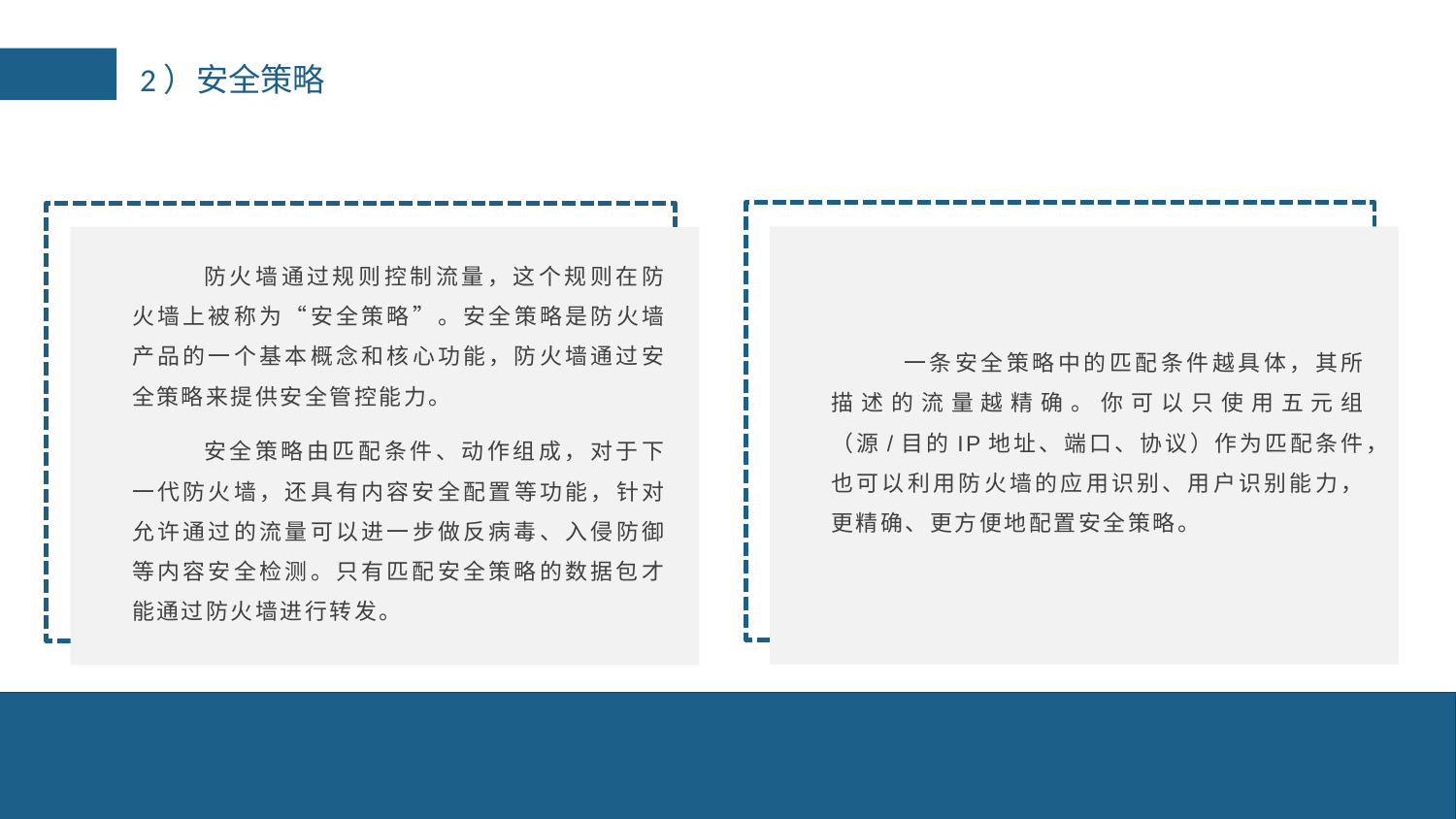

2）安全策略

一条安全策略中的匹配条件越具体，其所描述的流量越精确。你可以只使用五元组（源/目的IP地址、端口、协议）作为匹配条件，也可以利用防火墙的应用识别、用户识别能力，更精确、更方便地配置安全策略。
防火墙通过规则控制流量，这个规则在防火墙上被称为“安全策略”。安全策略是防火墙产品的一个基本概念和核心功能，防火墙通过安全策略来提供安全管控能力。
安全策略由匹配条件、动作组成，对于下一代防火墙，还具有内容安全配置等功能，针对允许通过的流量可以进一步做反病毒、入侵防御等内容安全检测。只有匹配安全策略的数据包才能通过防火墙进行转发。